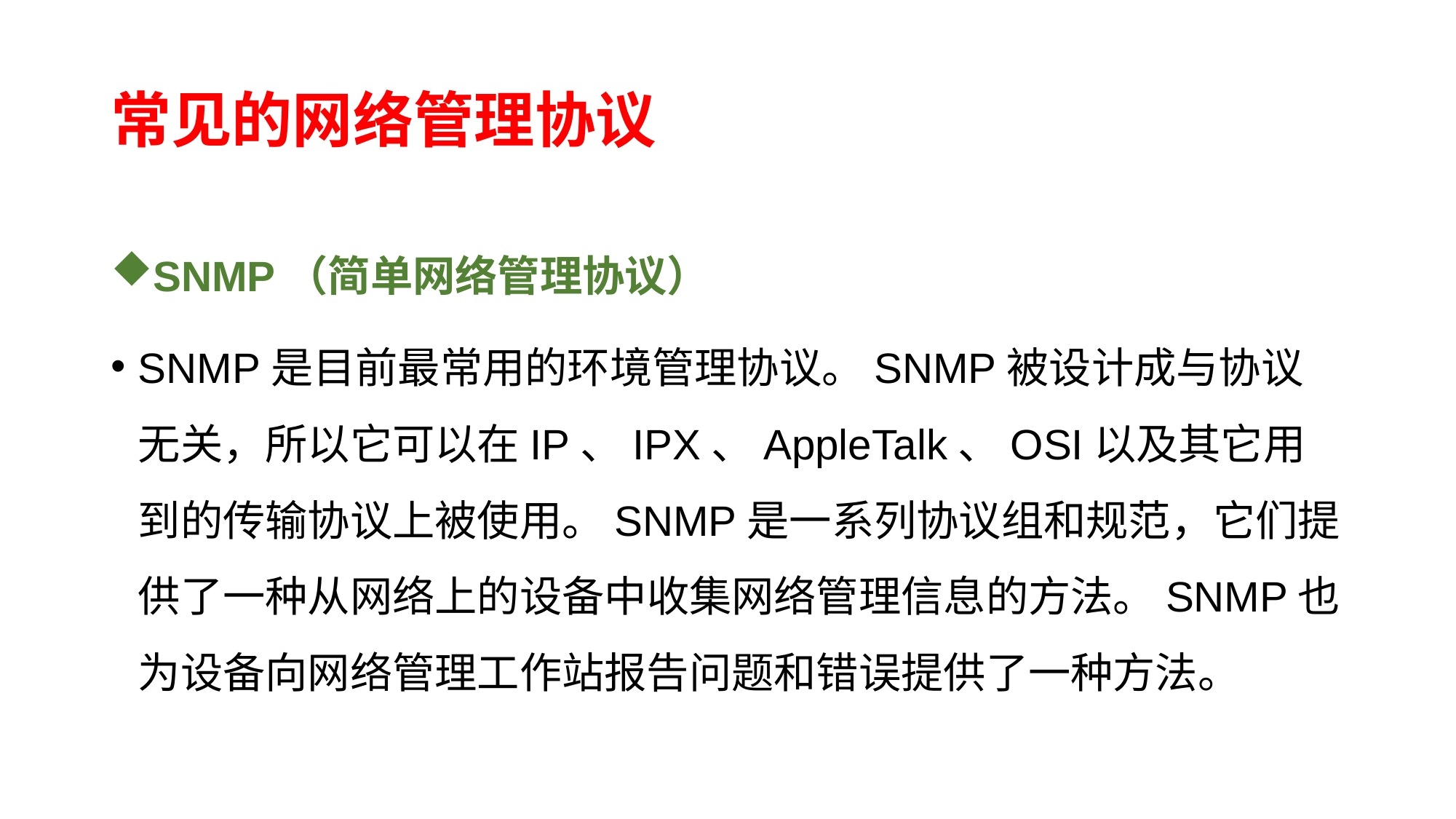

# 常见的网络管理协议
SNMP（简单网络管理协议）
SNMP是目前最常用的环境管理协议。SNMP被设计成与协议无关，所以它可以在IP、IPX、AppleTalk、OSI以及其它用到的传输协议上被使用。SNMP是一系列协议组和规范，它们提供了一种从网络上的设备中收集网络管理信息的方法。SNMP也为设备向网络管理工作站报告问题和错误提供了一种方法。